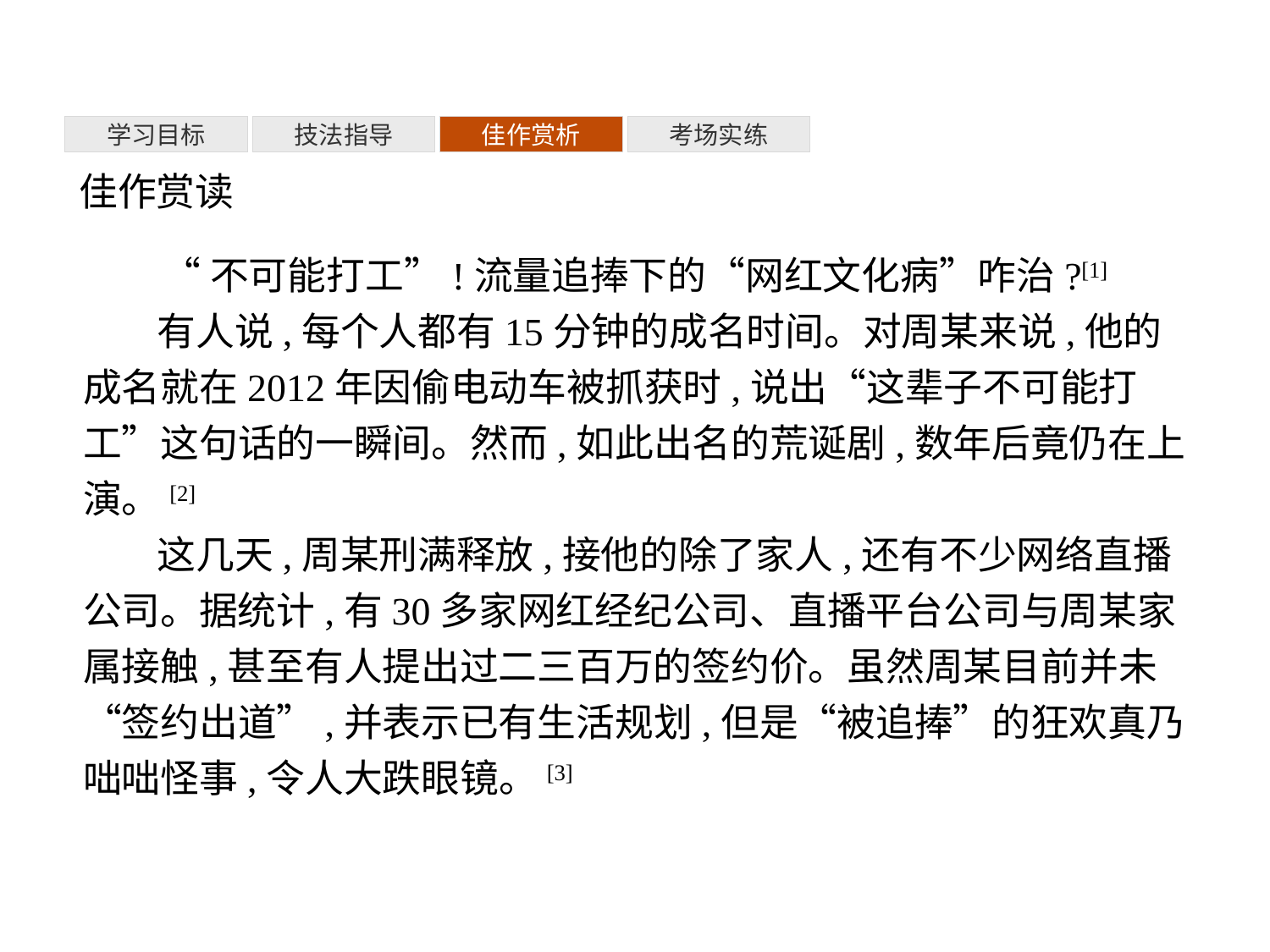

考场实练
学习目标
技法指导
佳作赏析
佳作赏读
“不可能打工”!流量追捧下的“网红文化病”咋治?[1]
有人说,每个人都有15分钟的成名时间。对周某来说,他的成名就在2012年因偷电动车被抓获时,说出“这辈子不可能打工”这句话的一瞬间。然而,如此出名的荒诞剧,数年后竟仍在上演。[2]
这几天,周某刑满释放,接他的除了家人,还有不少网络直播公司。据统计,有30多家网红经纪公司、直播平台公司与周某家属接触,甚至有人提出过二三百万的签约价。虽然周某目前并未“签约出道”,并表示已有生活规划,但是“被追捧”的狂欢真乃咄咄怪事,令人大跌眼镜。[3]